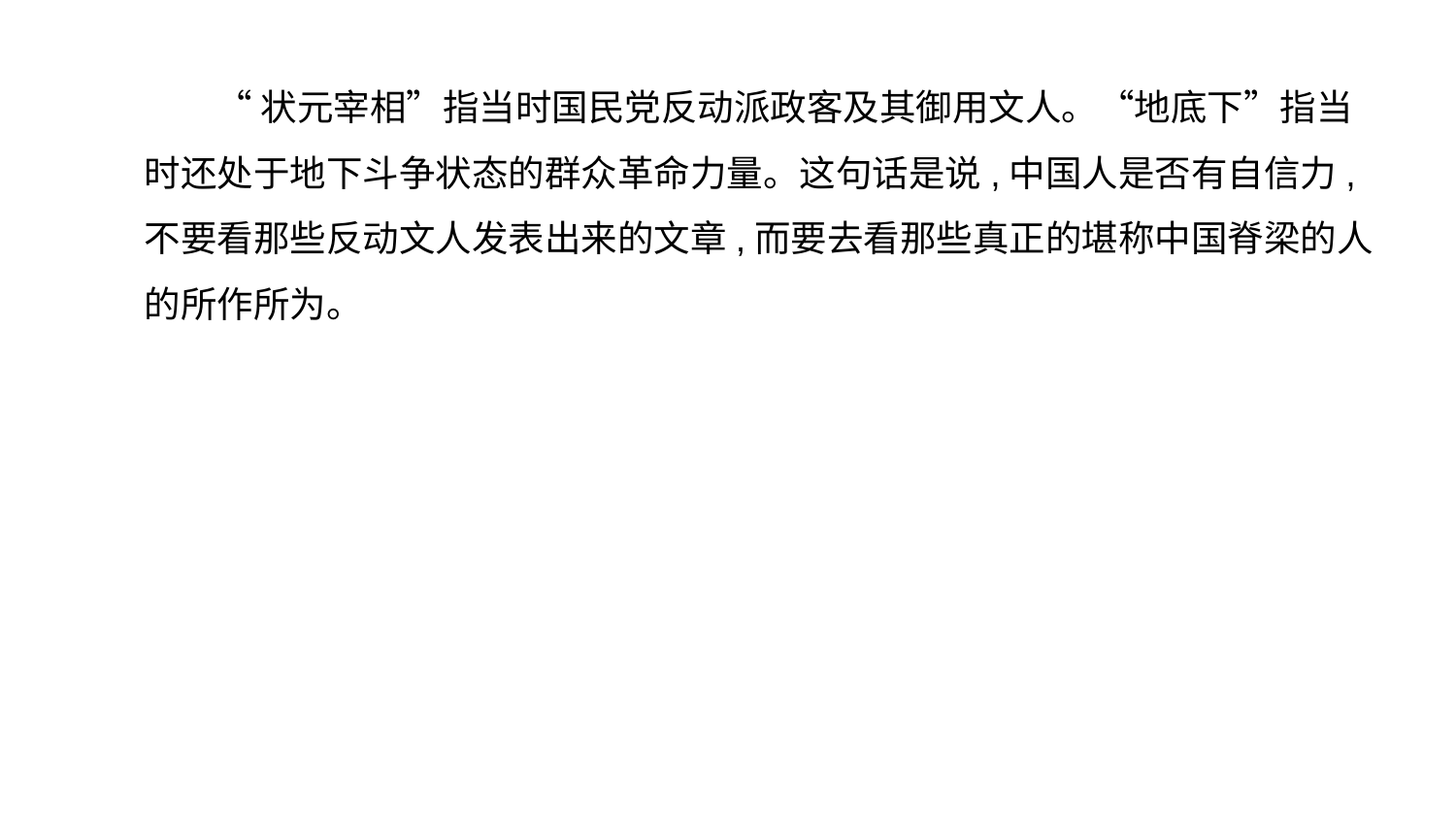

“状元宰相”指当时国民党反动派政客及其御用文人。“地底下”指当时还处于地下斗争状态的群众革命力量。这句话是说,中国人是否有自信力,不要看那些反动文人发表出来的文章,而要去看那些真正的堪称中国脊梁的人的所作所为。